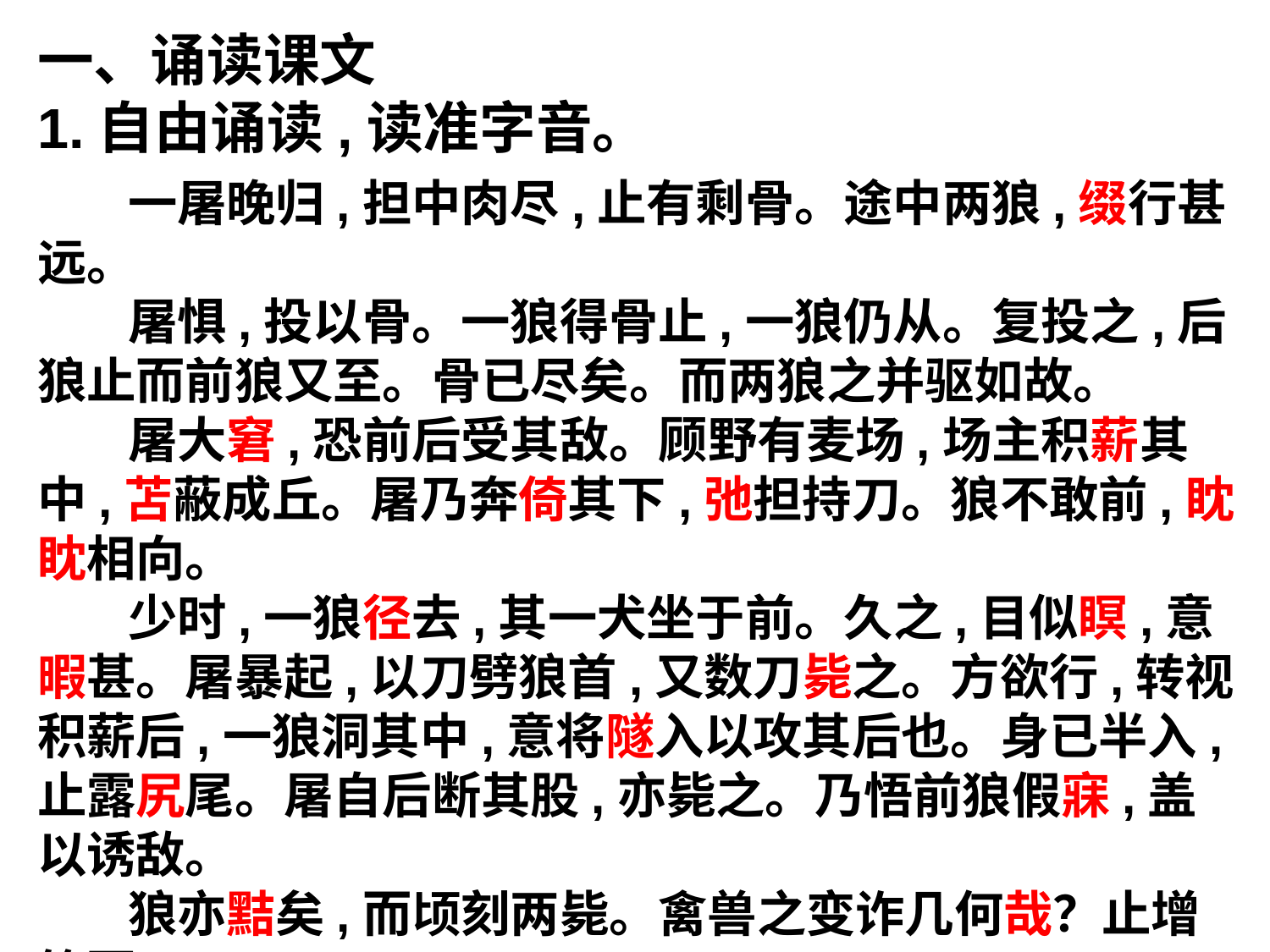

一、诵读课文
1.自由诵读,读准字音。

       一屠晚归,担中肉尽,止有剩骨。途中两狼,缀行甚远。
       屠惧,投以骨。一狼得骨止,一狼仍从。复投之,后狼止而前狼又至。骨已尽矣。而两狼之并驱如故。
       屠大窘,恐前后受其敌。顾野有麦场,场主积薪其中,苫蔽成丘。屠乃奔倚其下,弛担持刀。狼不敢前,眈眈相向。
       少时,一狼径去,其一犬坐于前。久之,目似瞑,意暇甚。屠暴起,以刀劈狼首,又数刀毙之。方欲行,转视积薪后,一狼洞其中,意将隧入以攻其后也。身已半入,止露尻尾。屠自后断其股,亦毙之。乃悟前狼假寐,盖以诱敌。
       狼亦黠矣,而顷刻两毙。禽兽之变诈几何哉？止增笑耳。